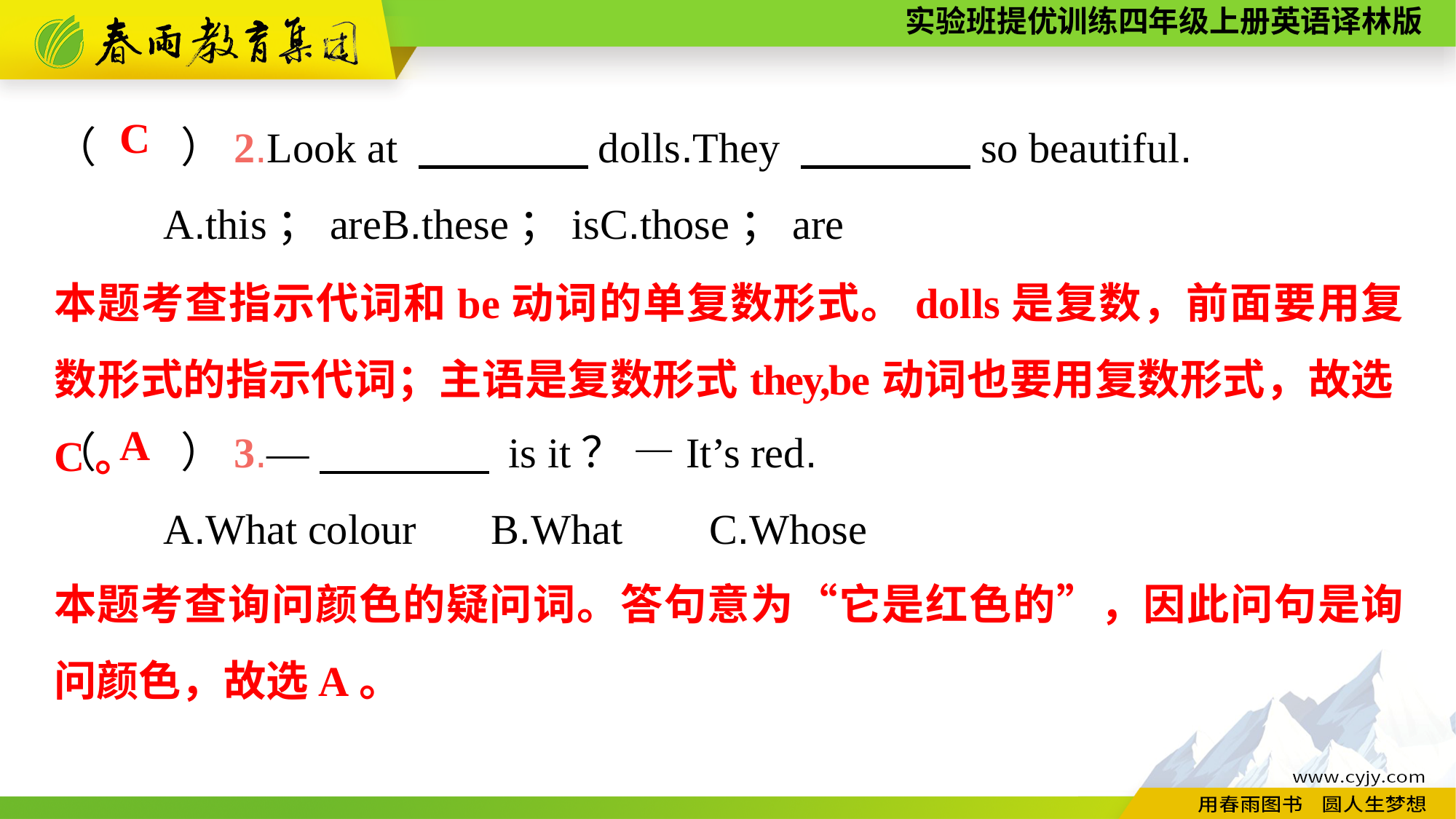

（　　）2.Look at 　　　　dolls.They 　　　　so beautiful.
	A.this；are	B.these；is	C.those；are

（　　）3.—　　　　 is it？ —It’s red.
	A.What colour	B.What	C.Whose
C
本题考查指示代词和be动词的单复数形式。dolls是复数，前面要用复数形式的指示代词；主语是复数形式they,be动词也要用复数形式，故选C。
A
本题考查询问颜色的疑问词。答句意为“它是红色的”，因此问句是询问颜色，故选A。